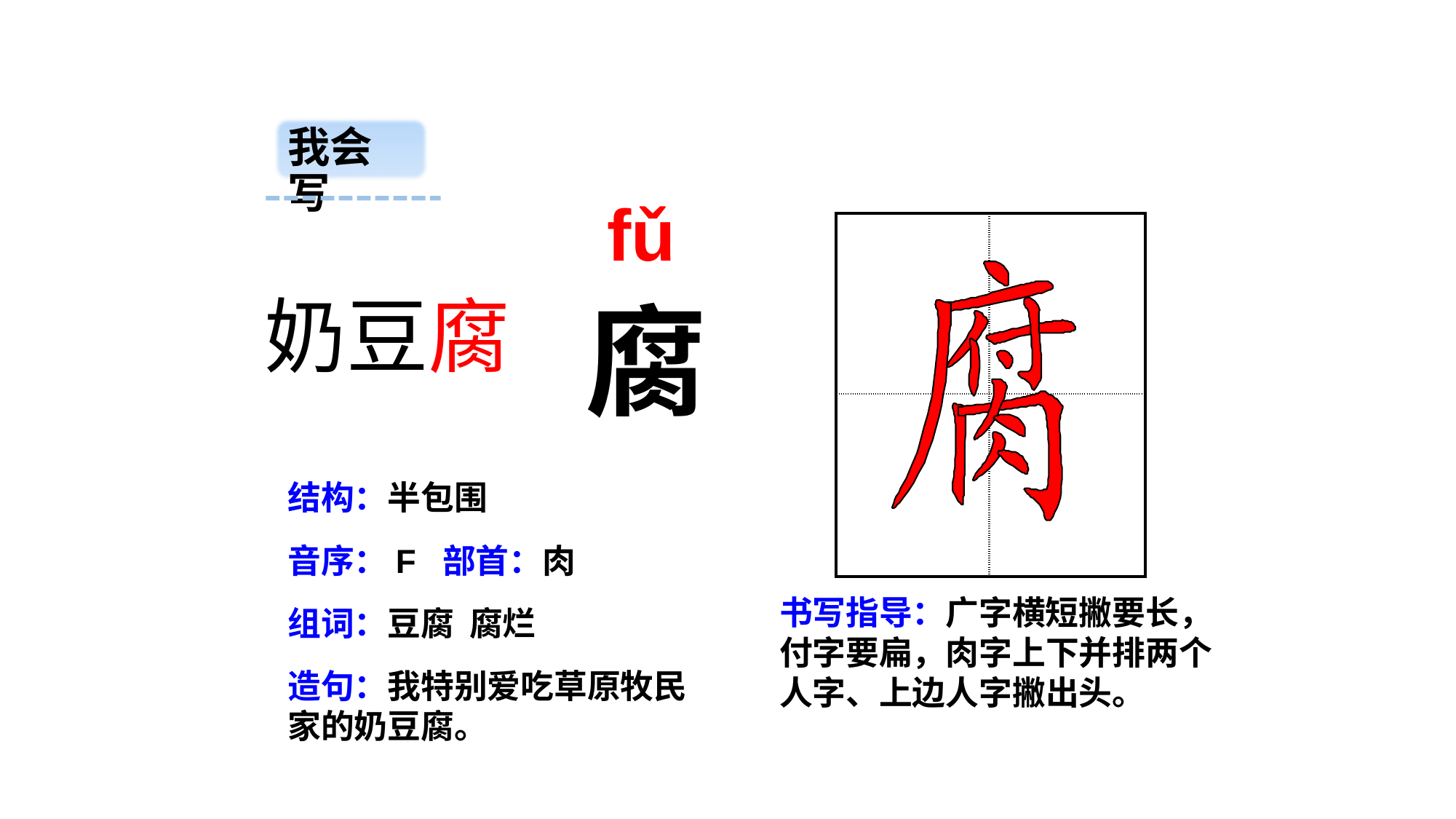

我会写

fǔ
|  |  |
| --- | --- |
|  |  |

奶豆腐
腐

结构：半包围
音序：F  部首：肉
书写指导：广字横短撇要长，付字要扁，肉字上下并排两个人字、上边人字撇出头。
组词：豆腐  腐烂
造句：我特别爱吃草原牧民家的奶豆腐。